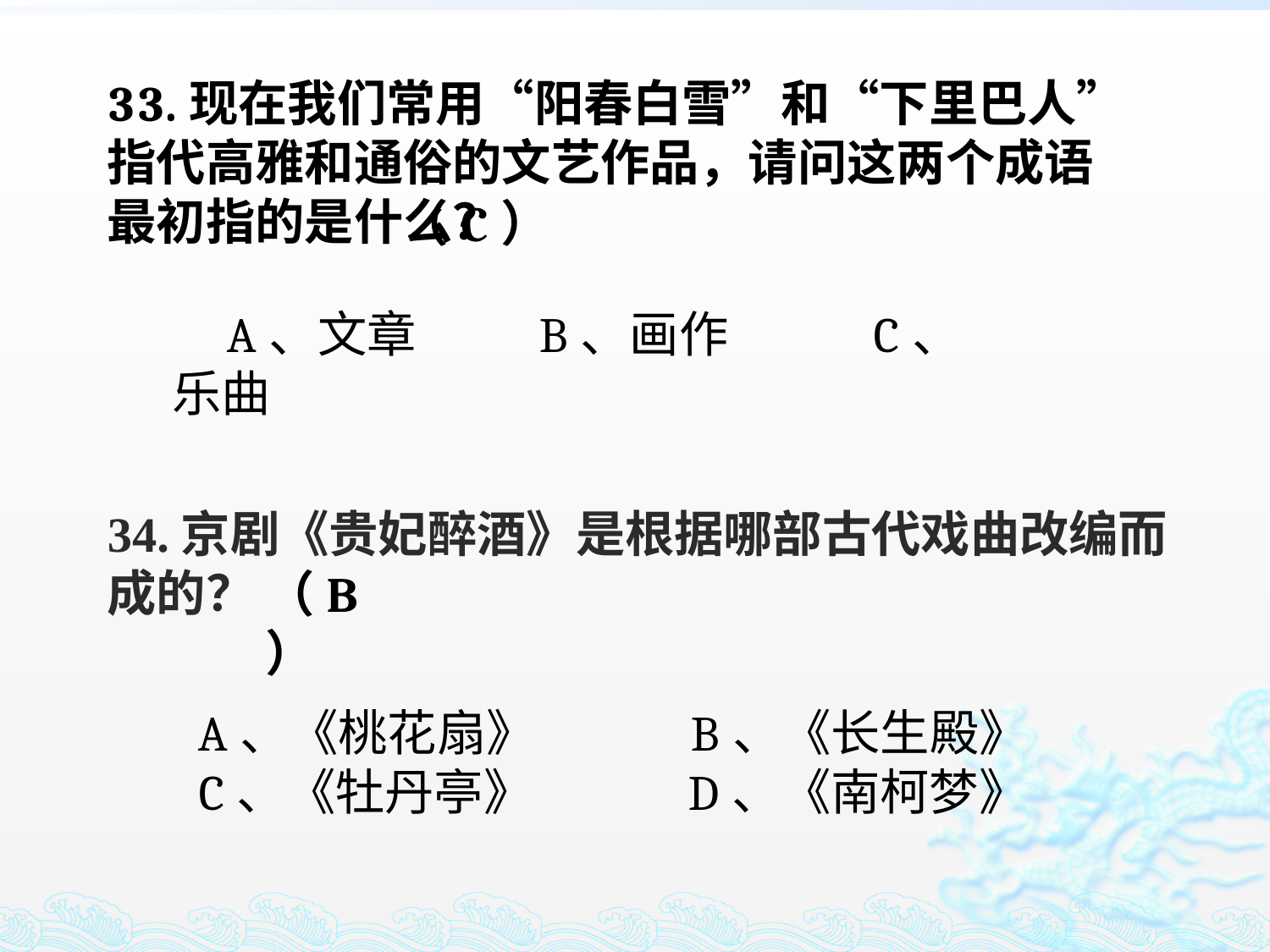

33.现在我们常用“阳春白雪”和“下里巴人”指代高雅和通俗的文艺作品，请问这两个成语最初指的是什么？
（C）
     A、文章          B、画作            C、乐曲

34.京剧《贵妃醉酒》是根据哪部古代戏曲改编而成的？
（B）
A、《桃花扇》             B、《长生殿》
C、《牡丹亭》             D、《南柯梦》